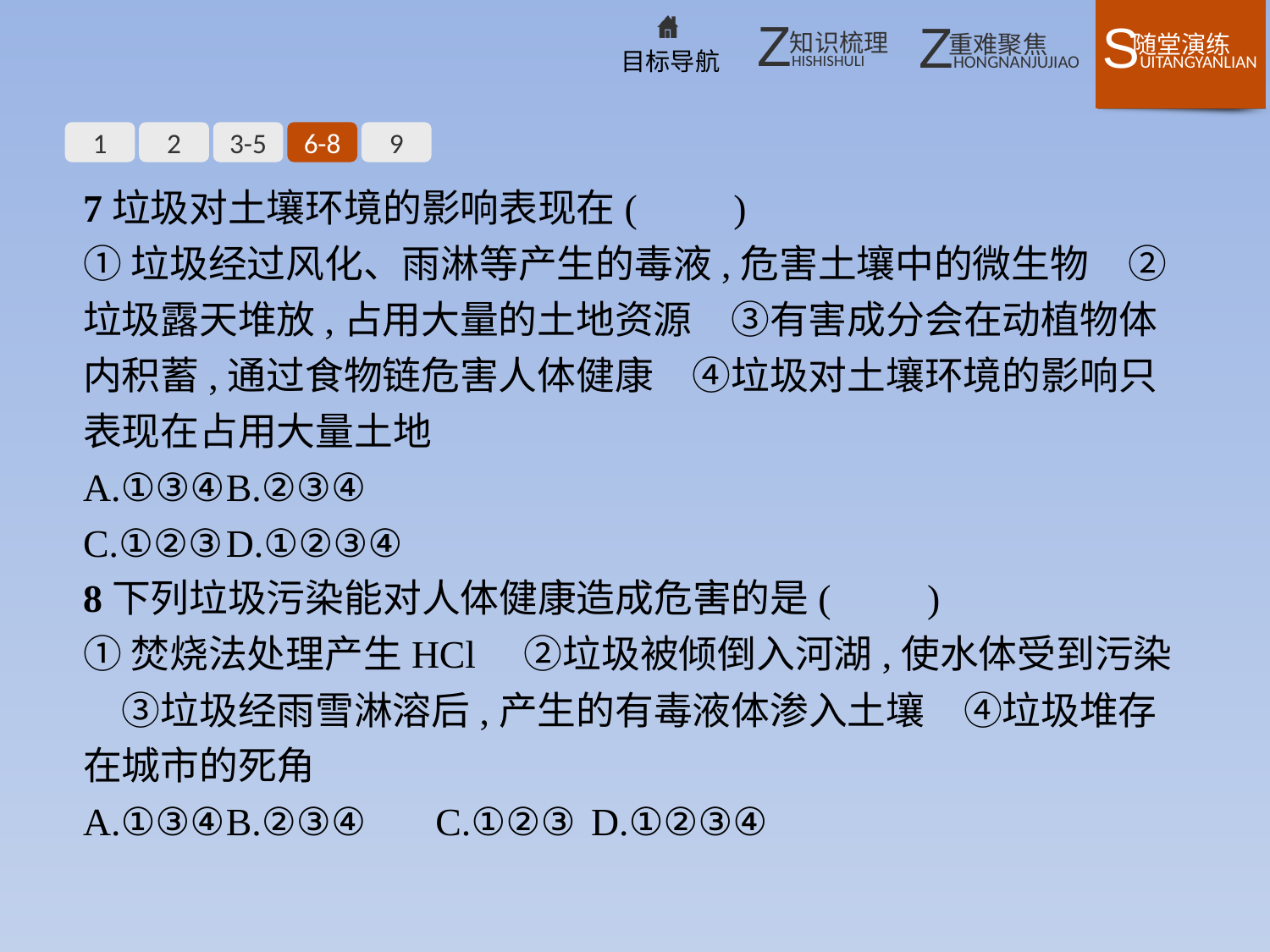

1
2
3-5
6-8
9
7垃圾对土壤环境的影响表现在(　　)
①垃圾经过风化、雨淋等产生的毒液,危害土壤中的微生物　②垃圾露天堆放,占用大量的土地资源　③有害成分会在动植物体内积蓄,通过食物链危害人体健康　④垃圾对土壤环境的影响只表现在占用大量土地
A.①③④	B.②③④
C.①②③	D.①②③④
8下列垃圾污染能对人体健康造成危害的是(　　)
①焚烧法处理产生HCl　②垃圾被倾倒入河湖,使水体受到污染　③垃圾经雨雪淋溶后,产生的有毒液体渗入土壤　④垃圾堆存在城市的死角
A.①③④	B.②③④	C.①②③	D.①②③④